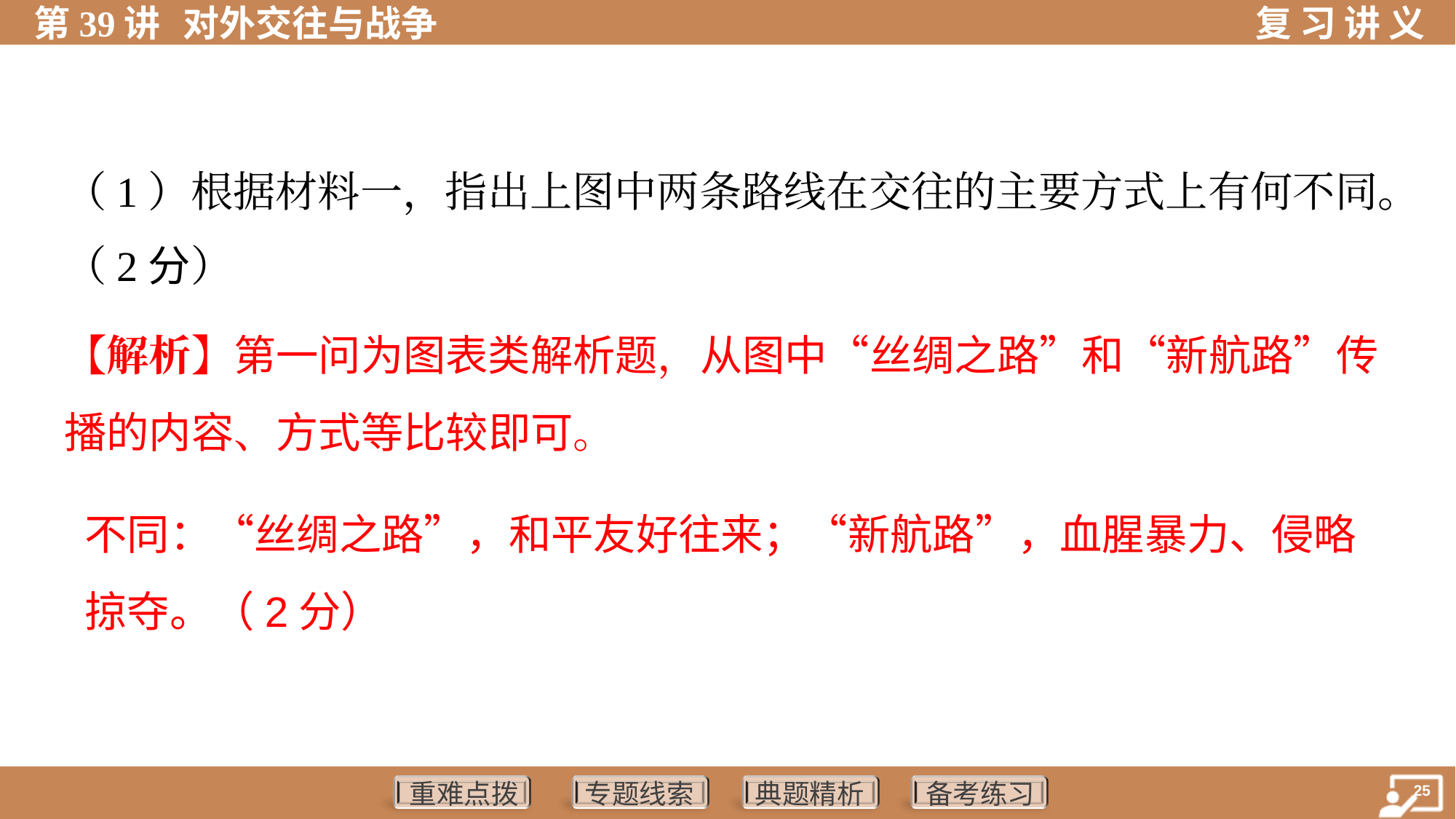

（1）根据材料一，指出上图中两条路线在交往的主要方式上有何不同。
（2分）
【解析】第一问为图表类解析题，从图中“丝绸之路”和“新航路”传
播的内容、方式等比较即可。
不同：“丝绸之路”，和平友好往来；“新航路”，血腥暴力、侵略
掠夺。（2分）